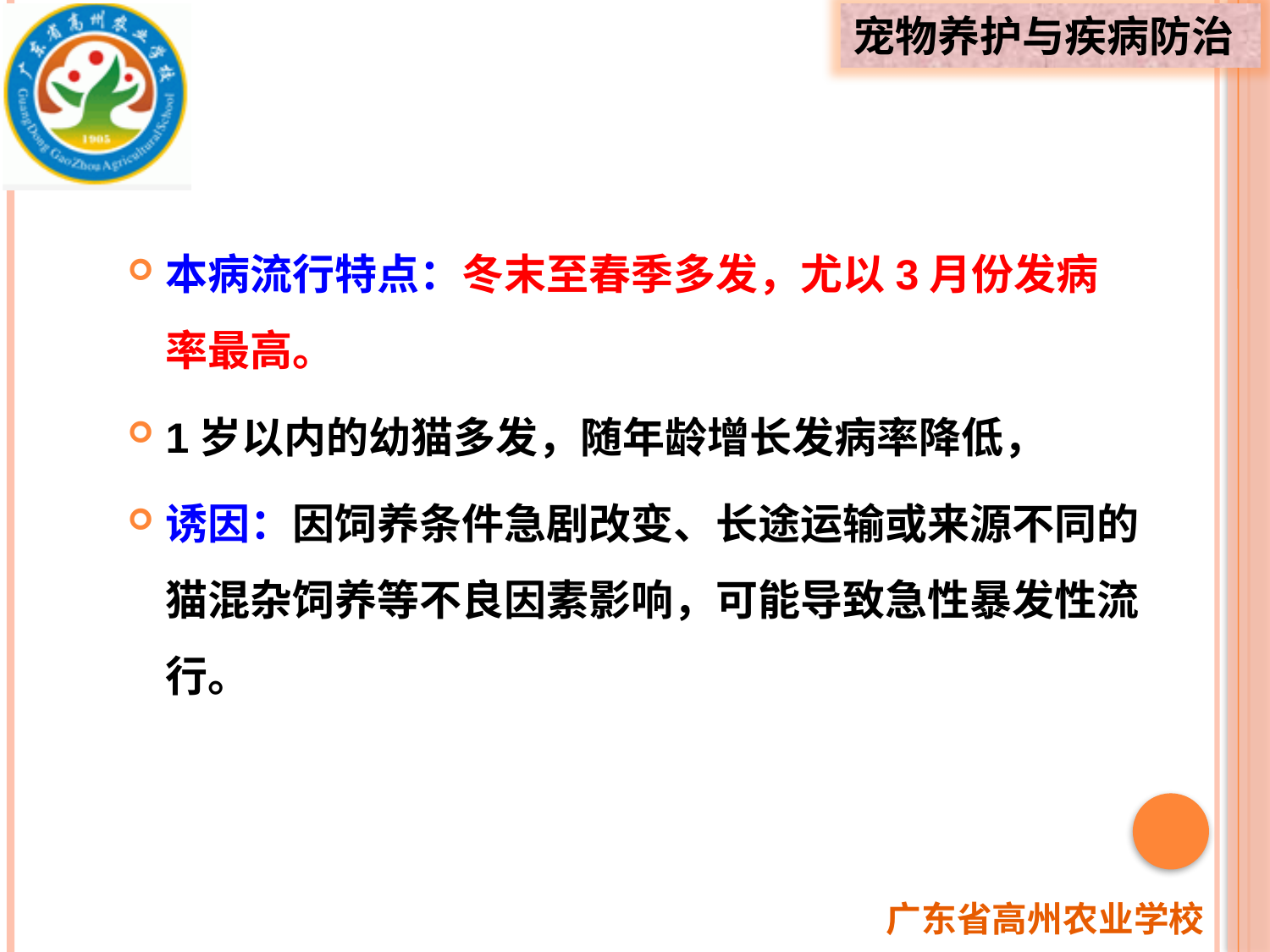

本病流行特点：冬末至春季多发，尤以3月份发病率最高。
1岁以内的幼猫多发，随年龄增长发病率降低，
诱因：因饲养条件急剧改变、长途运输或来源不同的猫混杂饲养等不良因素影响，可能导致急性暴发性流行。